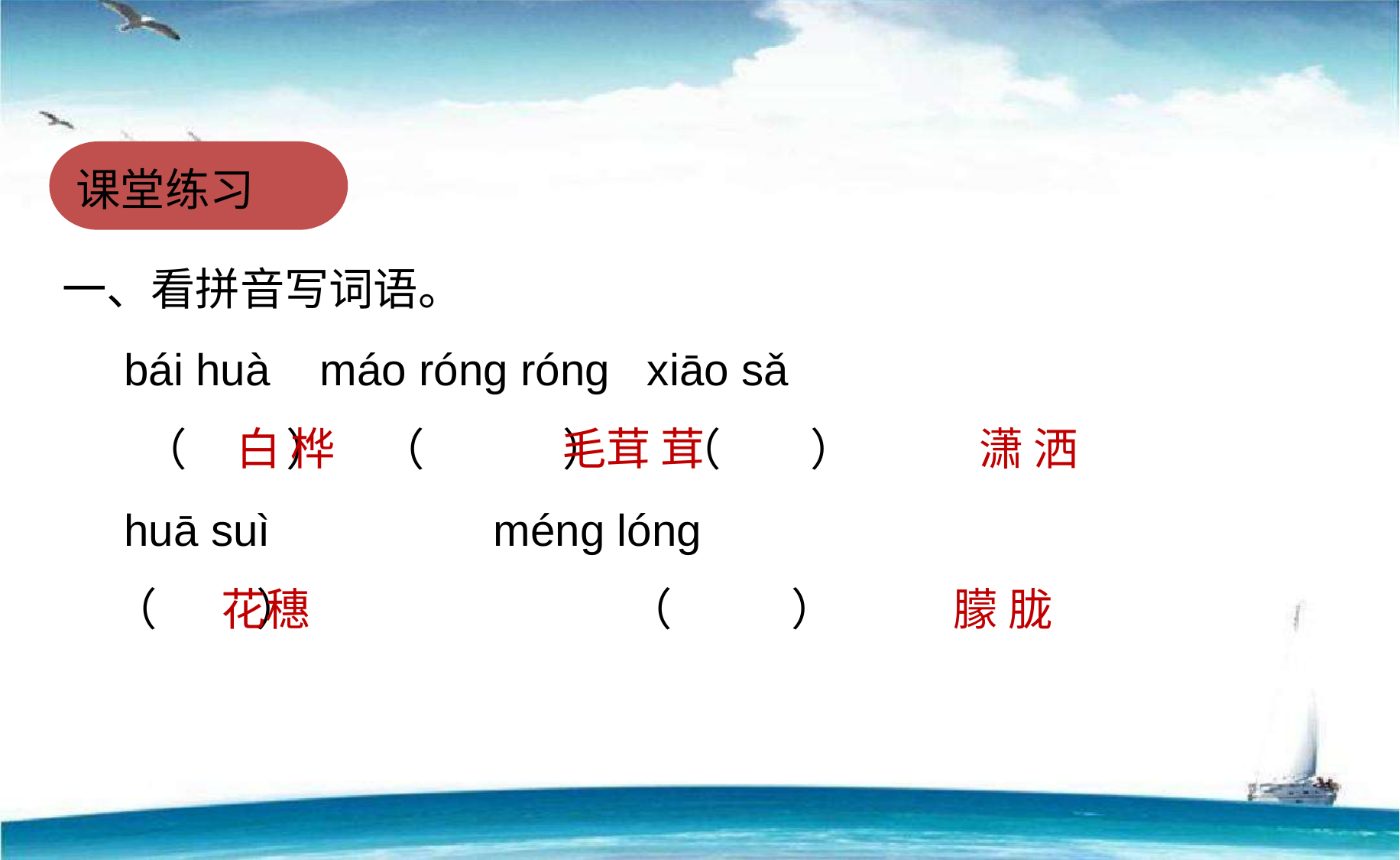

课堂练习
一、看拼音写词语。
     bái huà    máo rónɡ rónɡ   xiāo sǎ
       （          ）     （              ）       （         ）
     huā suì                  ménɡ lónɡ
    （          ）                                 （            ）

白 桦
毛茸 茸
潇 洒
朦 胧
花穗